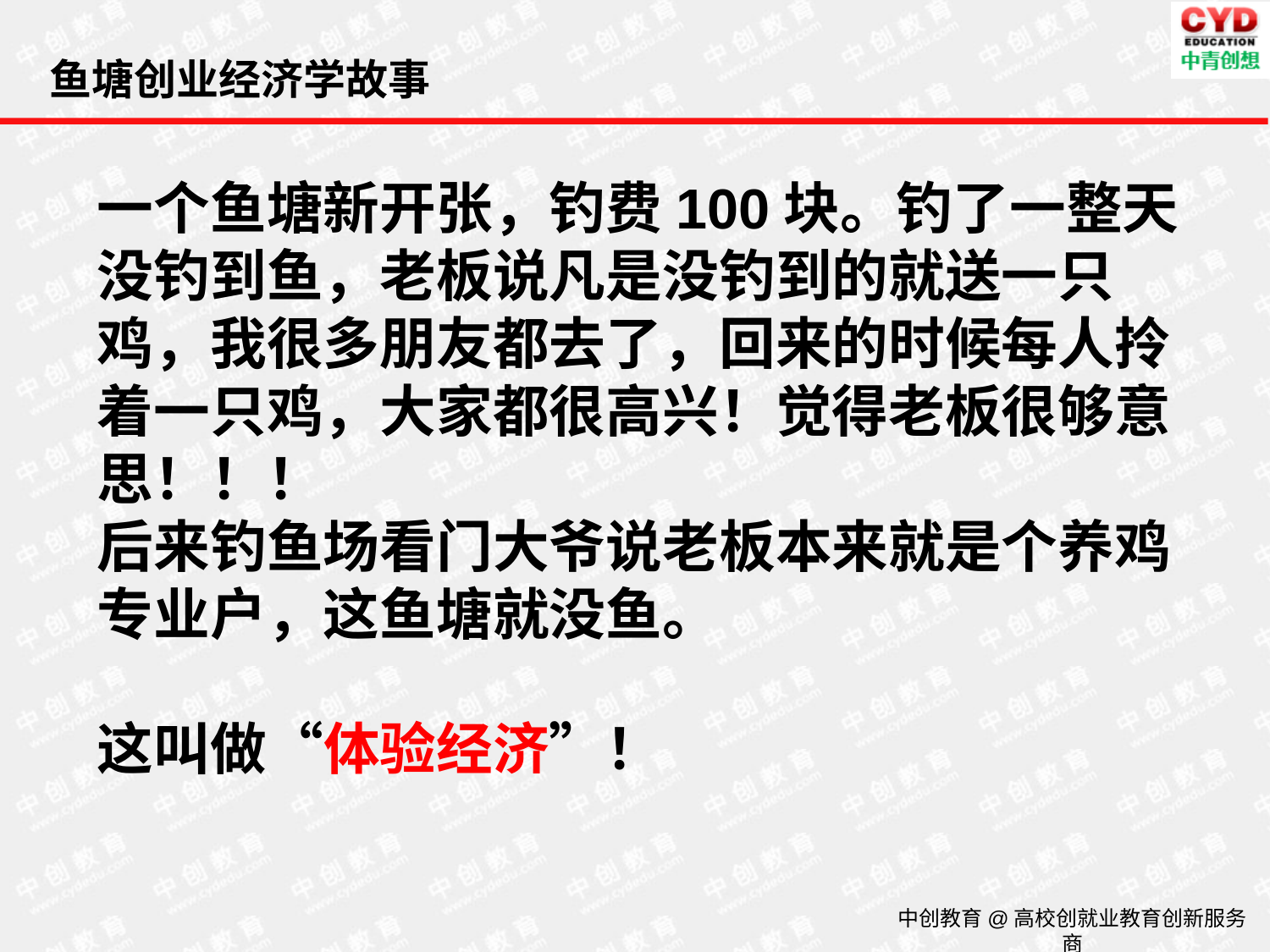

鱼塘创业经济学故事

一个鱼塘新开张，钓费100块。钓了一整天没钓到鱼，老板说凡是没钓到的就送一只鸡，我很多朋友都去了，回来的时候每人拎着一只鸡，大家都很高兴！觉得老板很够意思！！！
后来钓鱼场看门大爷说老板本来就是个养鸡专业户，这鱼塘就没鱼。

这叫做“体验经济”！